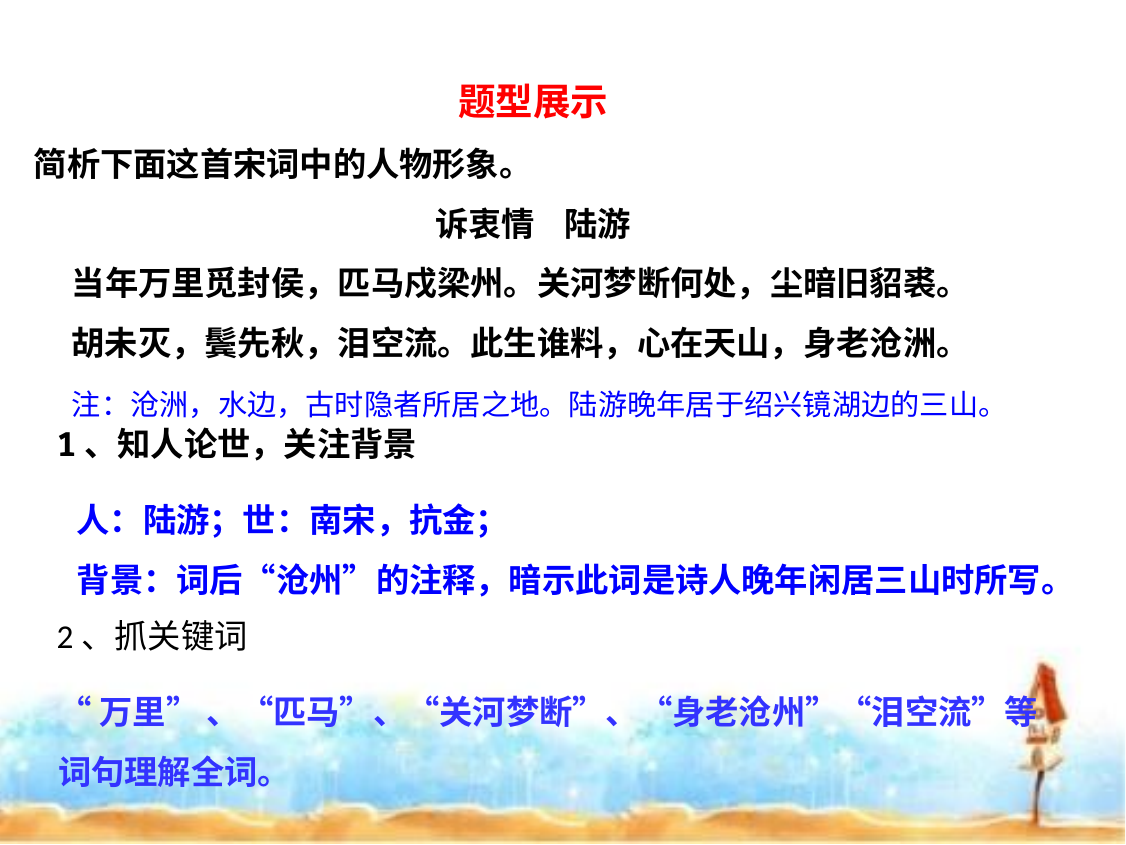

题型展示
简析下面这首宋词中的人物形象。
诉衷情    陆游
    当年万里觅封侯，匹马戍梁州。关河梦断何处，尘暗旧貂裘。
    胡未灭，鬓先秋，泪空流。此生谁料，心在天山，身老沧洲。
    注：沧洲，水边，古时隐者所居之地。陆游晚年居于绍兴镜湖边的三山。
1、知人论世，关注背景
人：陆游；世：南宋，抗金；
背景：词后“沧州”的注释，暗示此词是诗人晚年闲居三山时所写。
2、抓关键词
“万里” 、“匹马”、“关河梦断”、“身老沧州”“泪空流”等词句理解全词。